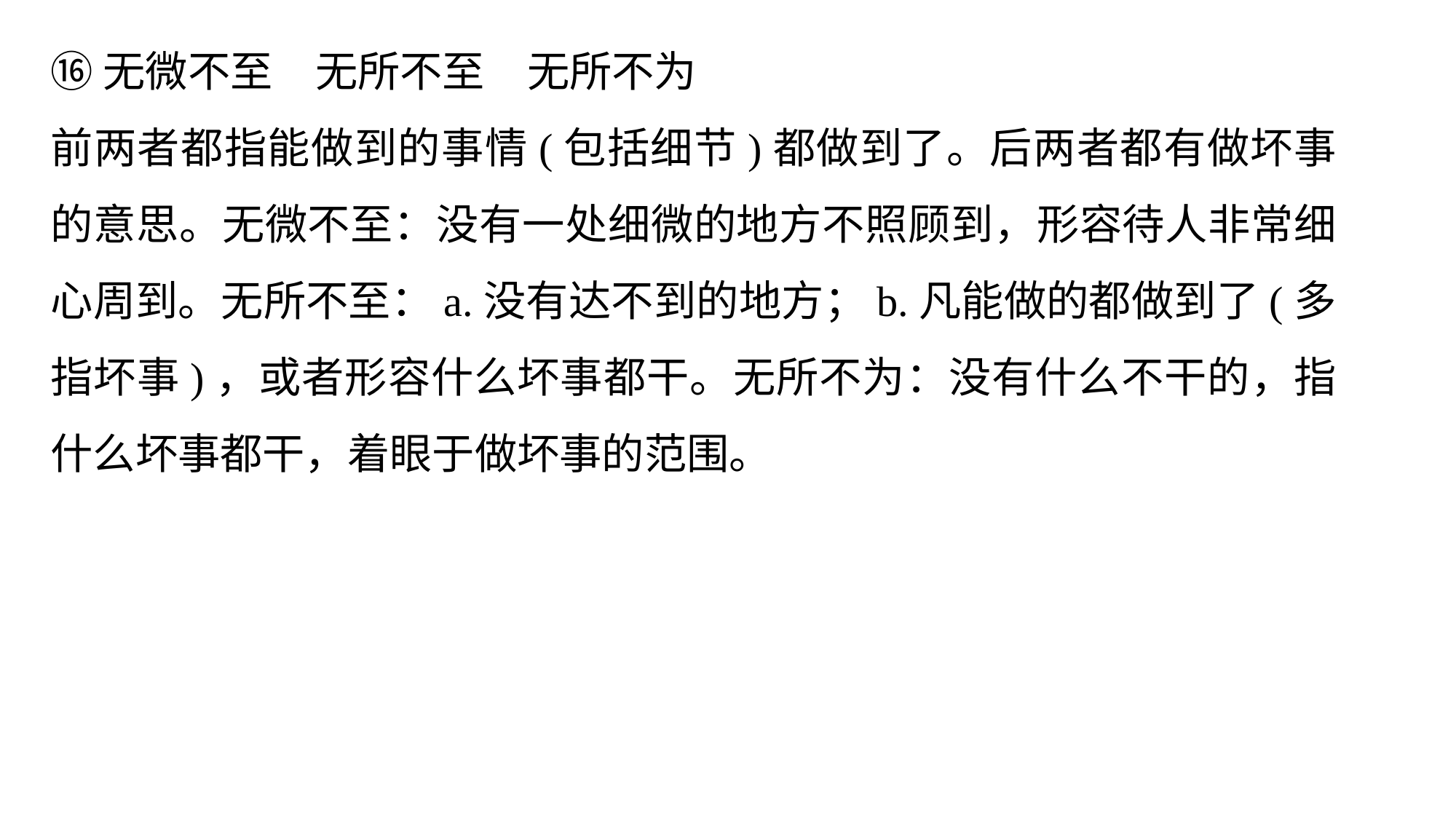

⑯无微不至　无所不至　无所不为
前两者都指能做到的事情(包括细节)都做到了。后两者都有做坏事的意思。无微不至：没有一处细微的地方不照顾到，形容待人非常细心周到。无所不至：a.没有达不到的地方；b.凡能做的都做到了(多指坏事)，或者形容什么坏事都干。无所不为：没有什么不干的，指什么坏事都干，着眼于做坏事的范围。